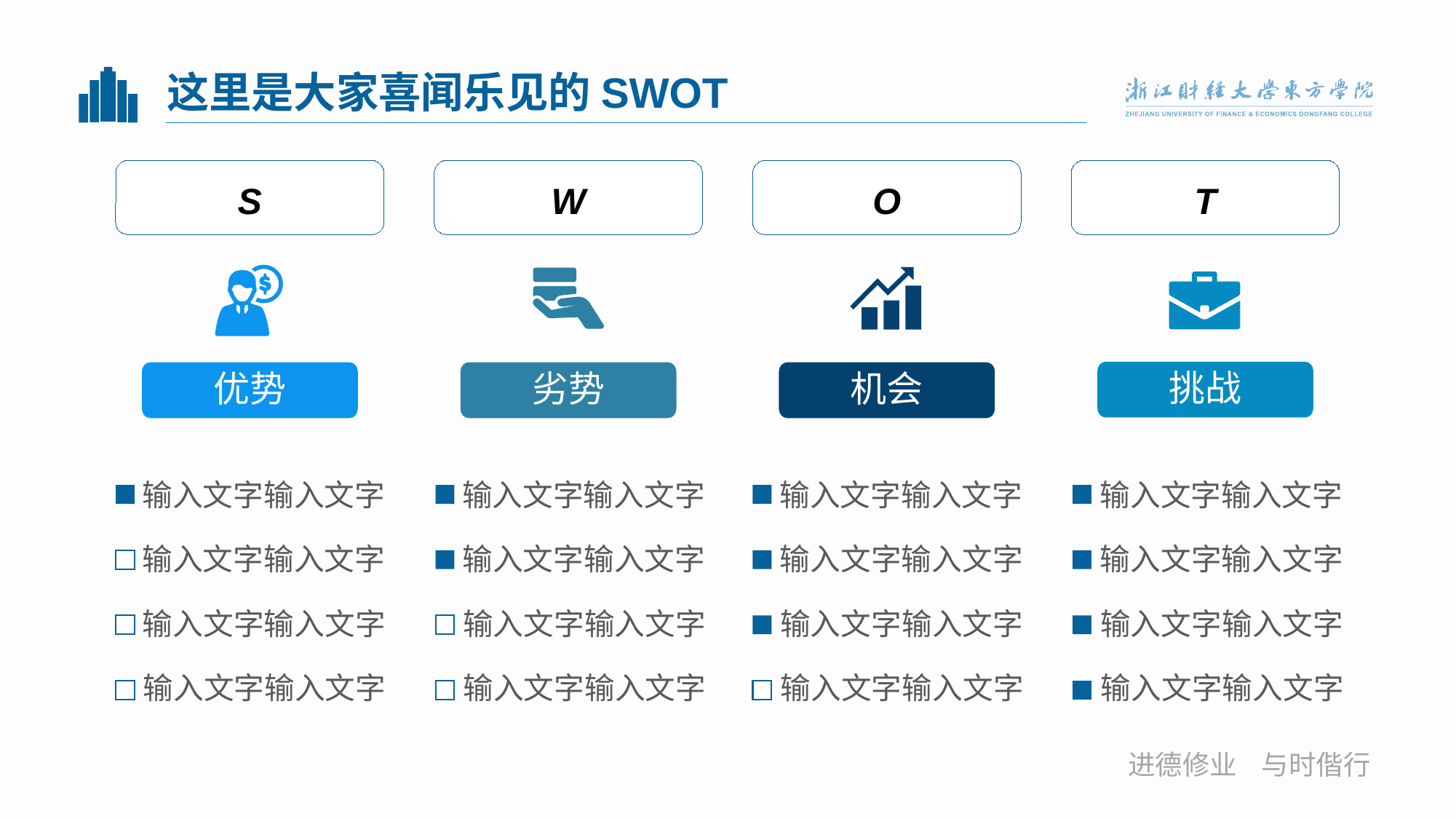

# 这里是大家喜闻乐见的SWOT
S
W
O
T

挑战
优势
劣势
机会
输入文字输入文字
输入文字输入文字
输入文字输入文字
输入文字输入文字

输入文字输入文字
输入文字输入文字
输入文字输入文字
输入文字输入文字

输入文字输入文字
输入文字输入文字
输入文字输入文字
输入文字输入文字

输入文字输入文字
输入文字输入文字
输入文字输入文字
输入文字输入文字